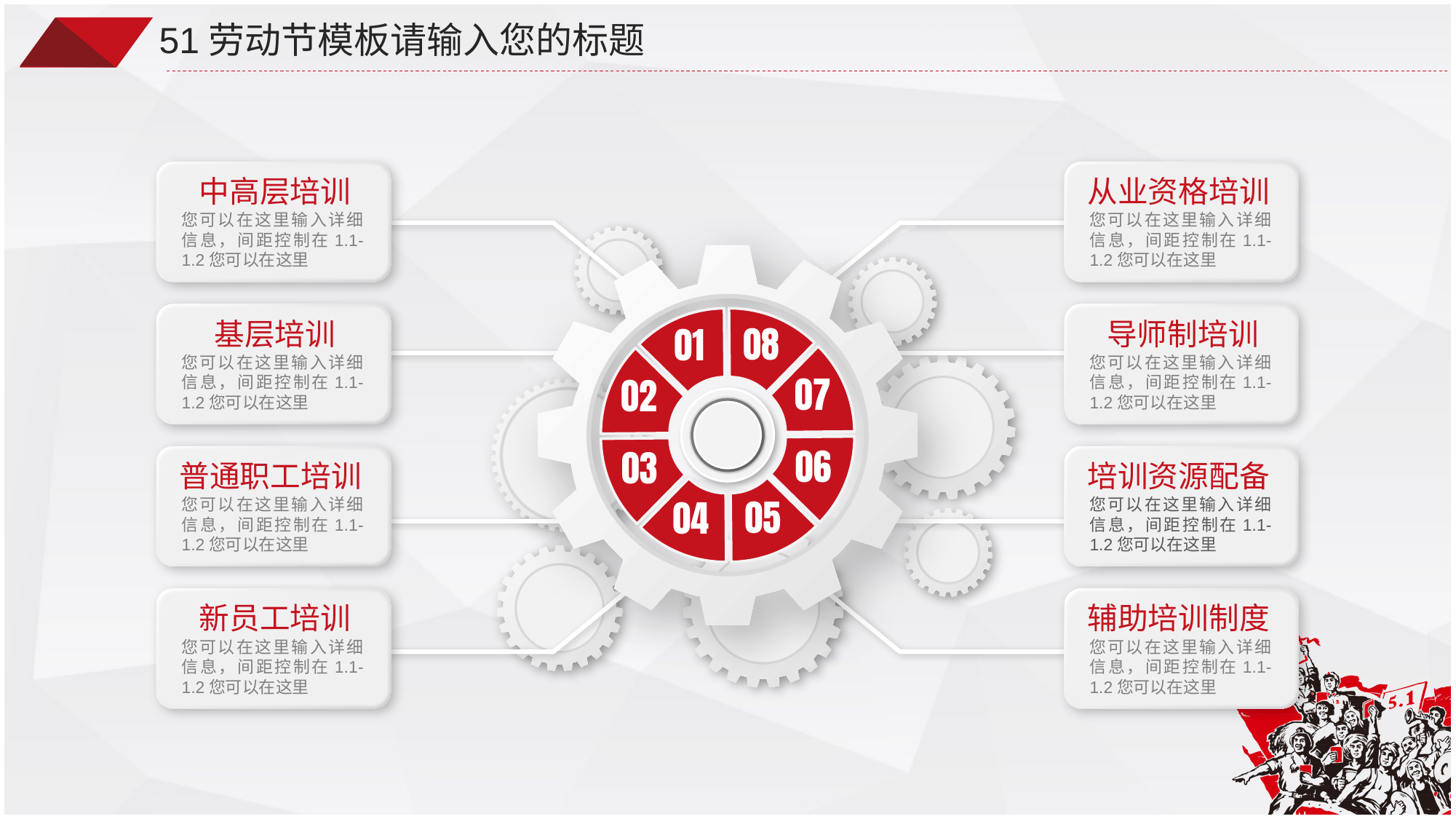

51劳动节模板请输入您的标题

中高层培训
您可以在这里输入详细信息，间距控制在1.1-1.2您可以在这里
从业资格培训
您可以在这里输入详细信息，间距控制在1.1-1.2您可以在这里

基层培训
您可以在这里输入详细信息，间距控制在1.1-1.2您可以在这里
导师制培训
您可以在这里输入详细信息，间距控制在1.1-1.2您可以在这里
08
01

07
02

06
03

普通职工培训
您可以在这里输入详细信息，间距控制在1.1-1.2您可以在这里
培训资源配备
您可以在这里输入详细信息，间距控制在1.1-1.2您可以在这里
05
04

新员工培训
您可以在这里输入详细信息，间距控制在1.1-1.2您可以在这里
辅助培训制度
您可以在这里输入详细信息，间距控制在1.1-1.2您可以在这里